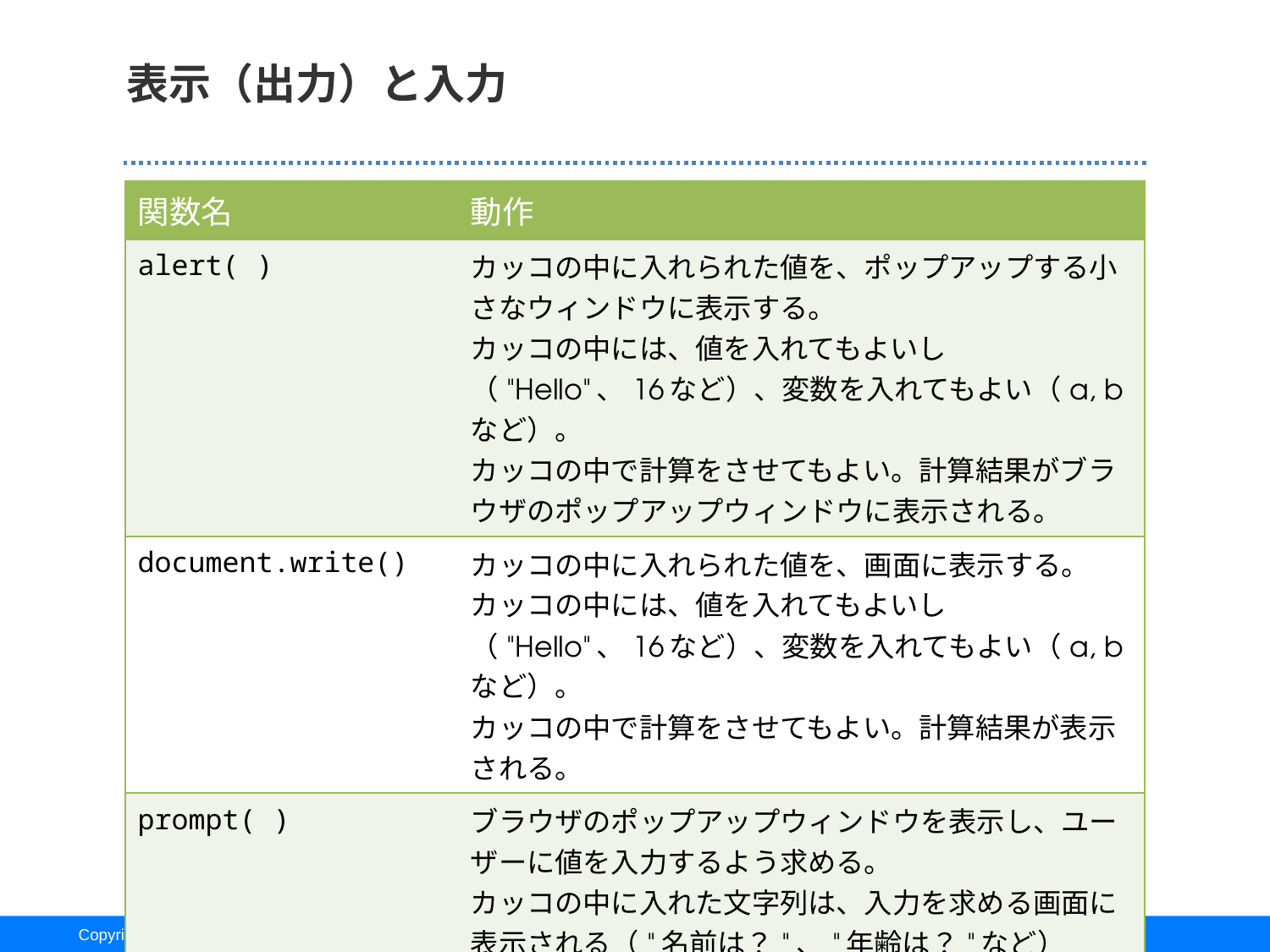

# 表示（出力）と入力
| 関数名 | 動作 |
| --- | --- |
| alert( ) | カッコの中に入れられた値を、ポップアップする小さなウィンドウに表示する。 カッコの中には、値を入れてもよいし（"Hello"、16など）、変数を入れてもよい（a, bなど）。 カッコの中で計算をさせてもよい。計算結果がブラウザのポップアップウィンドウに表示される。 |
| document.write() | カッコの中に入れられた値を、画面に表示する。 カッコの中には、値を入れてもよいし（"Hello"、16など）、変数を入れてもよい（a, bなど）。 カッコの中で計算をさせてもよい。計算結果が表示される。 |
| prompt( ) | ブラウザのポップアップウィンドウを表示し、ユーザーに値を入力するよう求める。 カッコの中に入れた文字列は、入力を求める画面に表示される（"名前は？"、"年齢は？"など） |